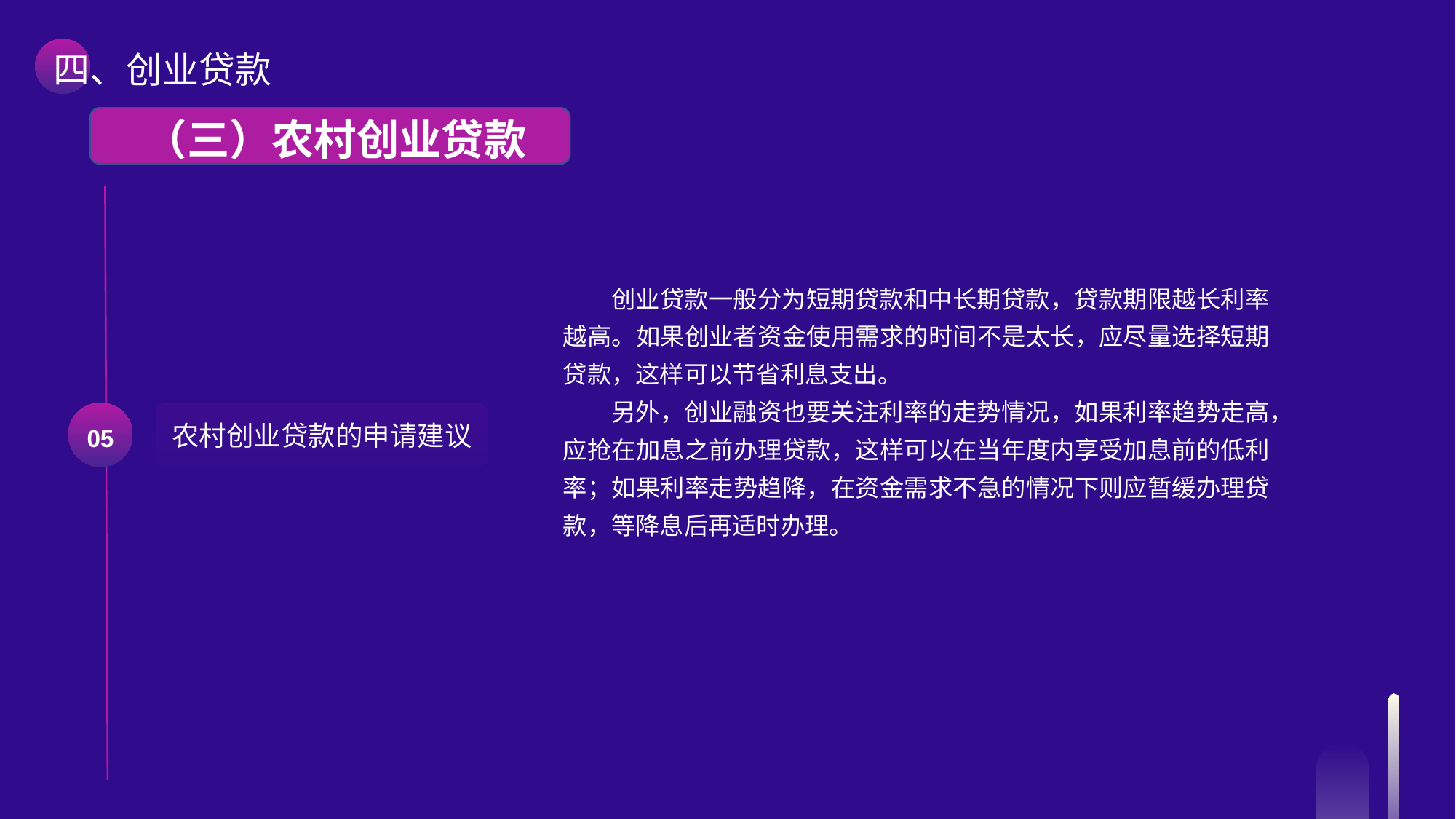

四、创业贷款

 （三）农村创业贷款
创业贷款一般分为短期贷款和中长期贷款，贷款期限越长利率越高。如果创业者资金使用需求的时间不是太长，应尽量选择短期贷款，这样可以节省利息支出。
另外，创业融资也要关注利率的走势情况，如果利率趋势走高，应抢在加息之前办理贷款，这样可以在当年度内享受加息前的低利率；如果利率走势趋降，在资金需求不急的情况下则应暂缓办理贷款，等降息后再适时办理。
05
农村创业贷款的申请建议